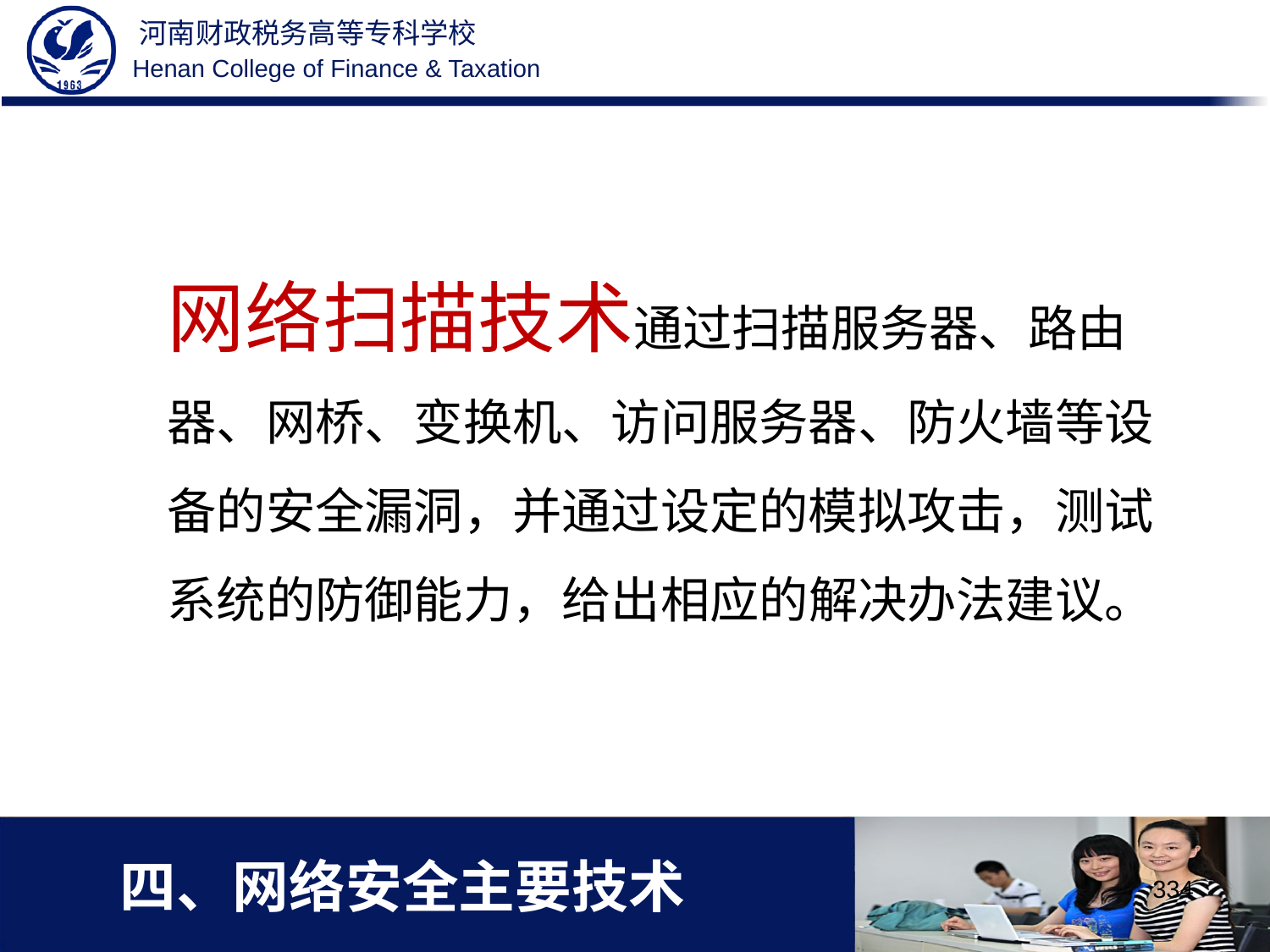

网络扫描技术通过扫描服务器、路由器、网桥、变换机、访问服务器、防火墙等设备的安全漏洞，并通过设定的模拟攻击，测试系统的防御能力，给出相应的解决办法建议。
# 四、网络安全主要技术
334